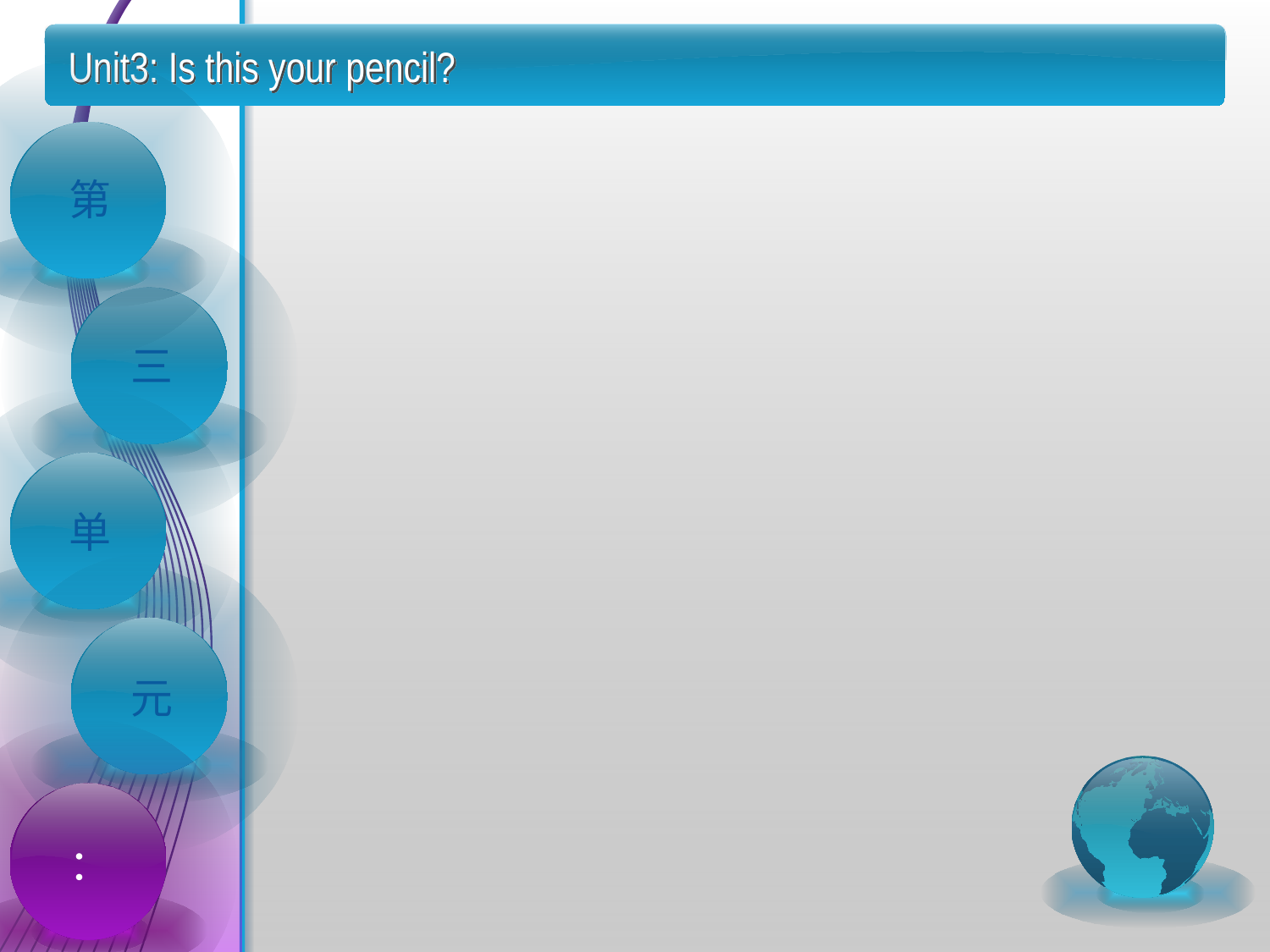

Unit3: Is this your pencil?

第

三

单

元

：